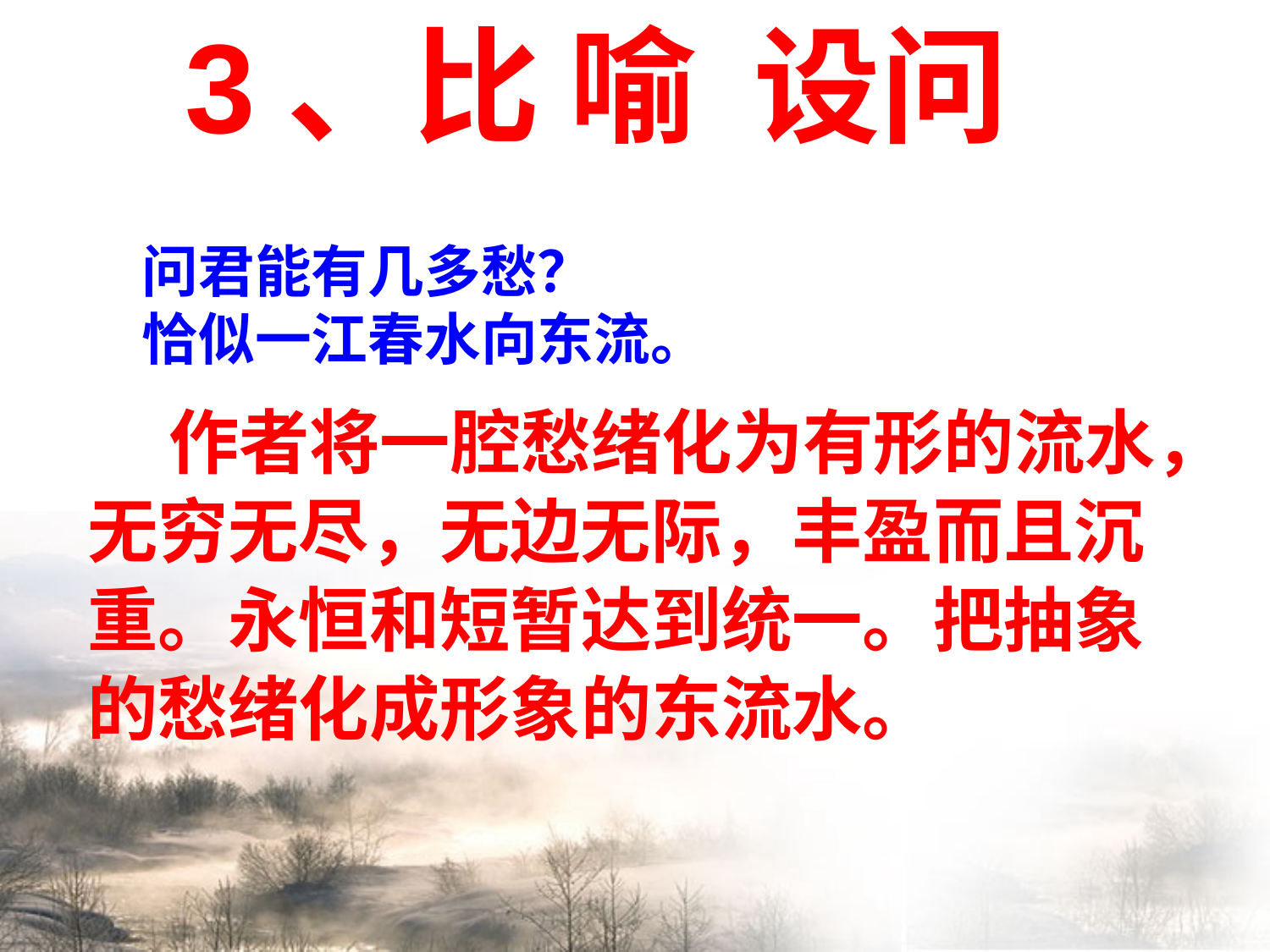

3、比 喻  设问
问君能有几多愁？
恰似一江春水向东流。
    作者将一腔愁绪化为有形的流水，无穷无尽，无边无际，丰盈而且沉重。永恒和短暂达到统一。把抽象的愁绪化成形象的东流水。